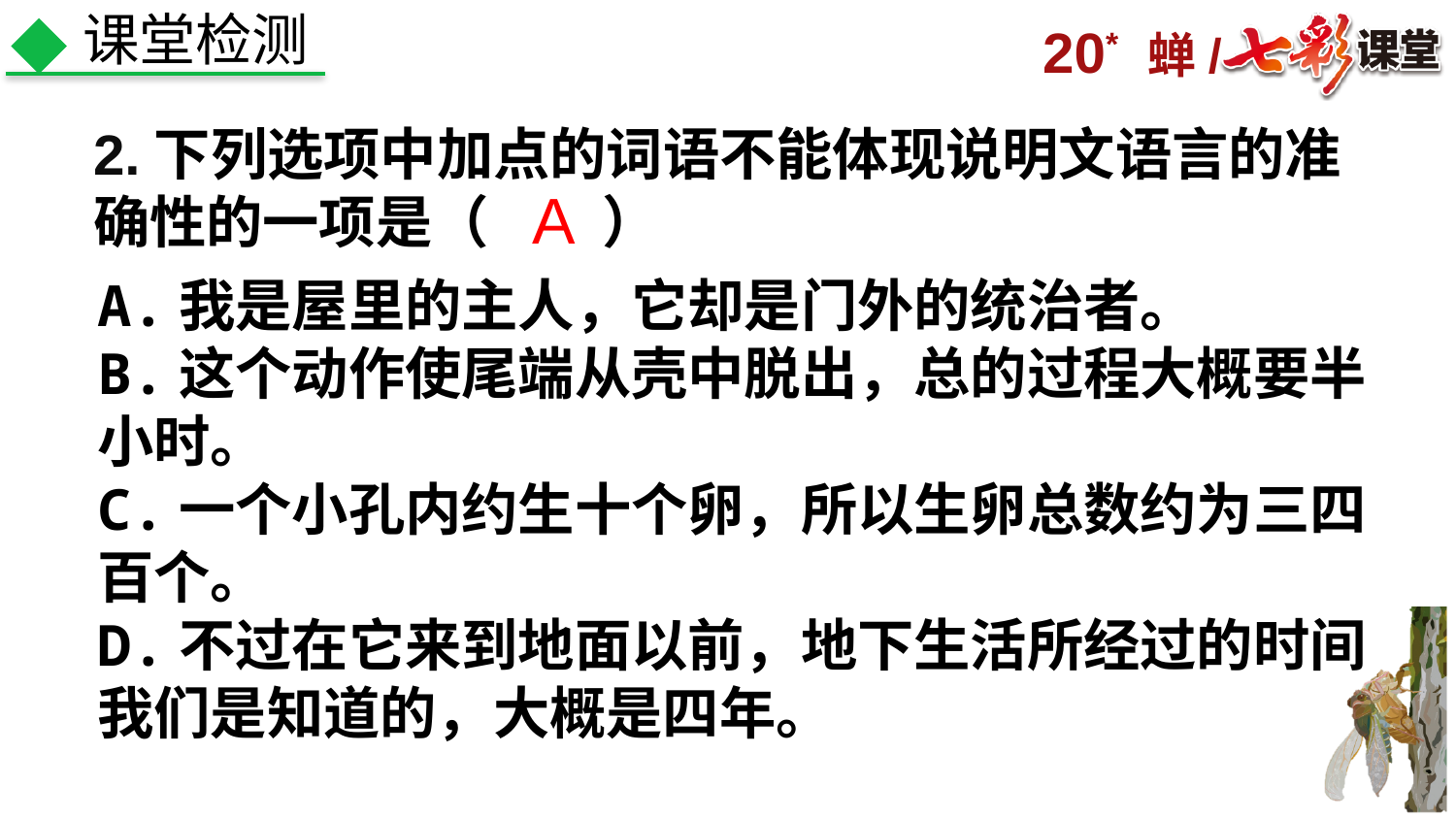

课堂检测

2.下列选项中加点的词语不能体现说明文语言的准确性的一项是（　　）
A
A.我是屋里的主人，它却是门外的统治者。
B.这个动作使尾端从壳中脱出，总的过程大概要半小时。
C.一个小孔内约生十个卵，所以生卵总数约为三四百个。
D.不过在它来到地面以前，地下生活所经过的时间我们是知道的，大概是四年。